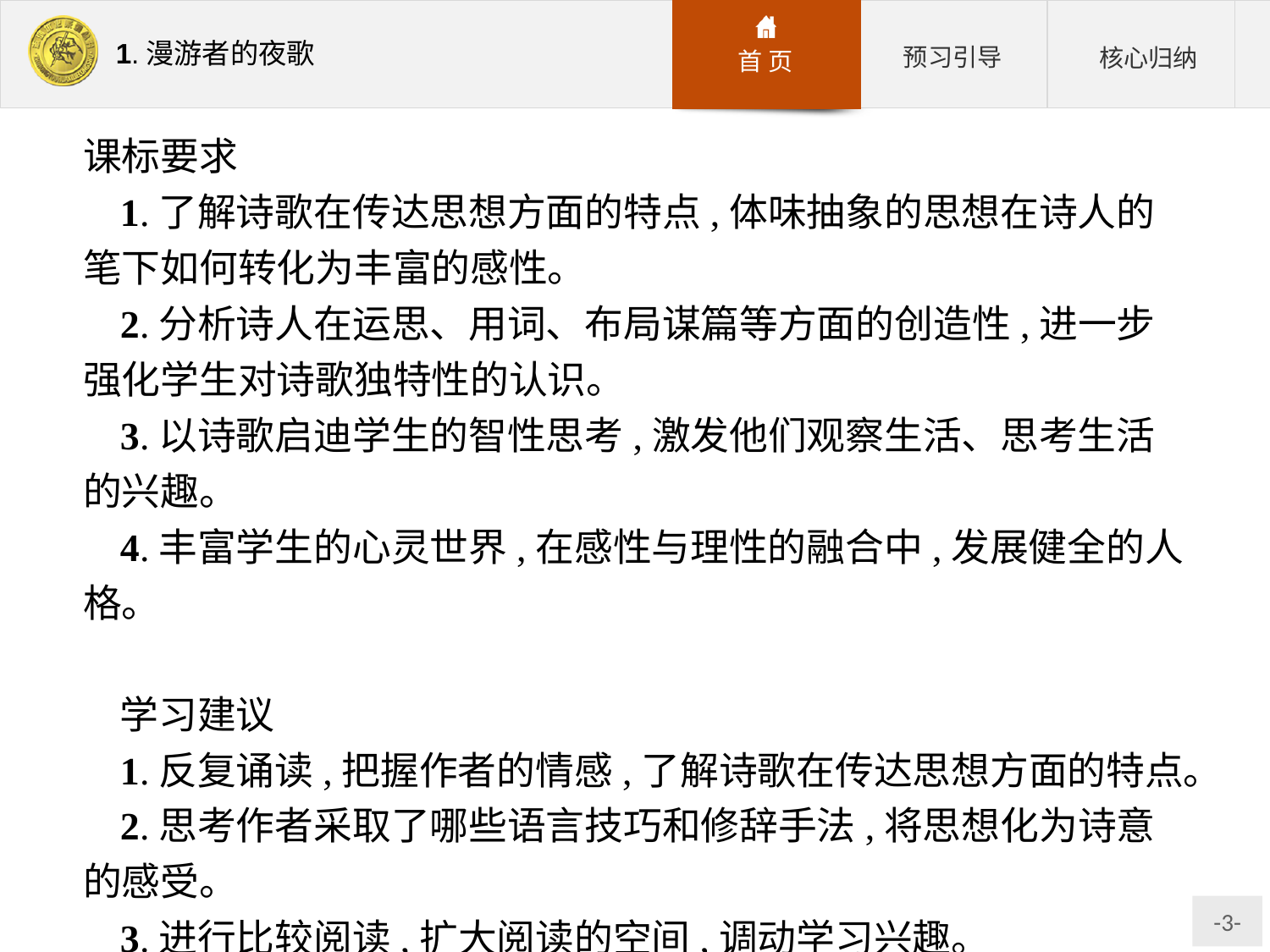

课标要求
1.了解诗歌在传达思想方面的特点,体味抽象的思想在诗人的笔下如何转化为丰富的感性。
2.分析诗人在运思、用词、布局谋篇等方面的创造性,进一步强化学生对诗歌独特性的认识。
3.以诗歌启迪学生的智性思考,激发他们观察生活、思考生活的兴趣。
4.丰富学生的心灵世界,在感性与理性的融合中,发展健全的人格。

学习建议
1.反复诵读,把握作者的情感,了解诗歌在传达思想方面的特点。
2.思考作者采取了哪些语言技巧和修辞手法,将思想化为诗意的感受。
3.进行比较阅读,扩大阅读的空间,调动学习兴趣。